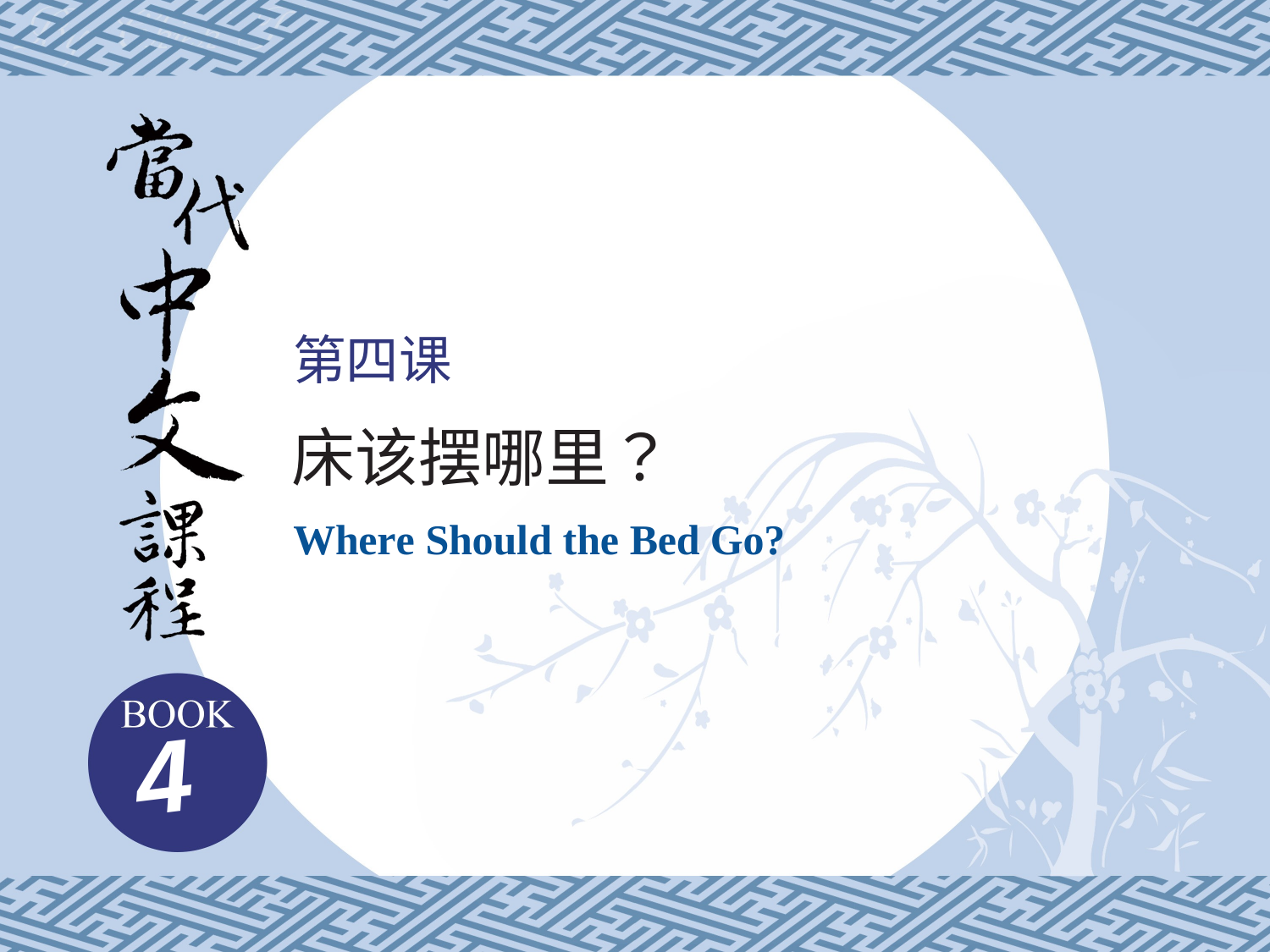

第四课
床该摆哪里？
Where Should the Bed Go?
4